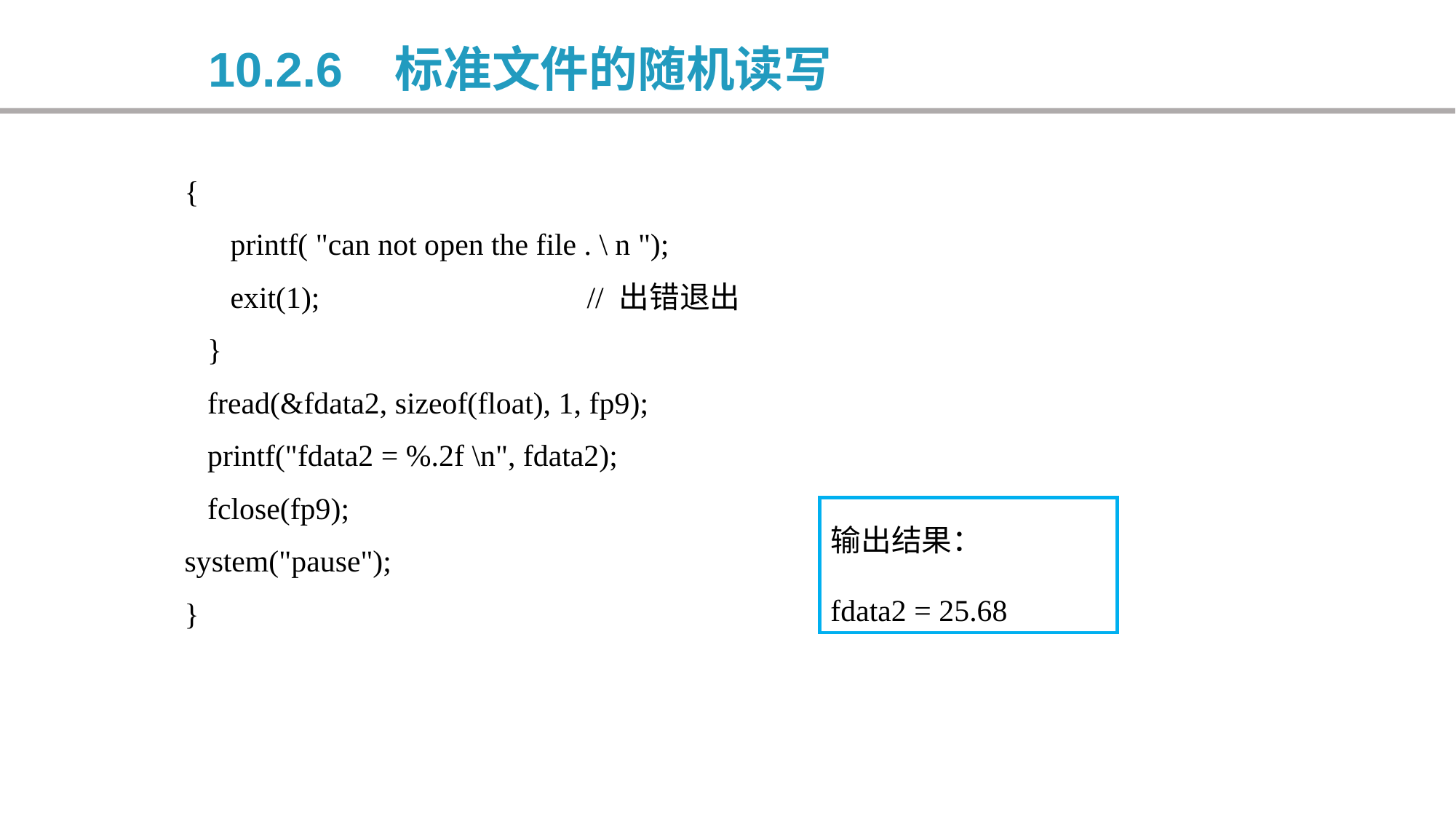

10.2.6   标准文件的随机读写
{
      printf( "can not open the file . \ n ");
      exit(1);                                   // 出错退出
   }
   fread(&fdata2, sizeof(float), 1, fp9);
   printf("fdata2 = %.2f \n", fdata2);
   fclose(fp9);
system("pause");
}
输出结果：
fdata2 = 25.68